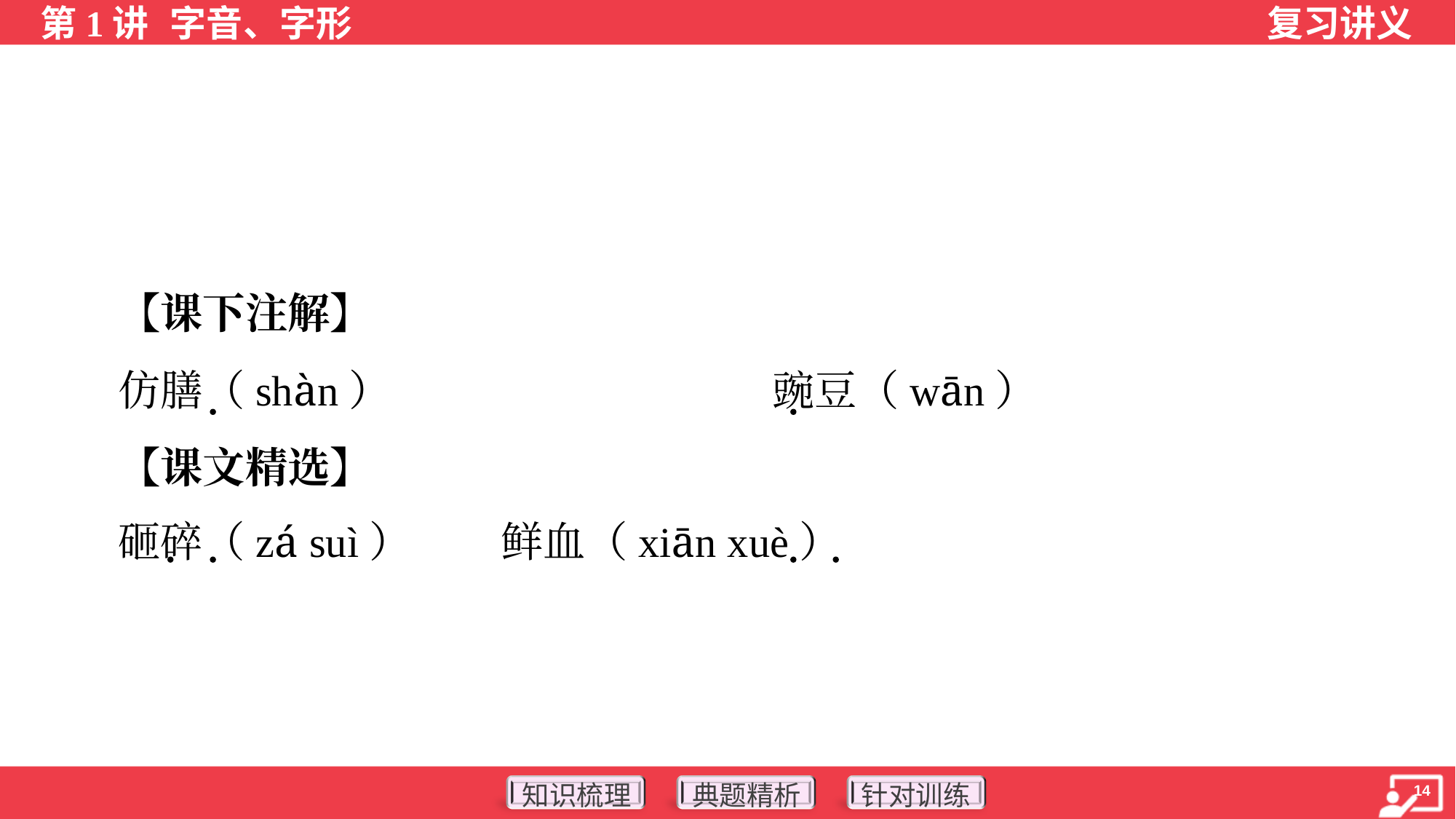

【课下注解】
    仿膳（shàn）	豌豆（wān）
    【课文精选】
    砸碎（zá suì）	鲜血（xiān xuè）